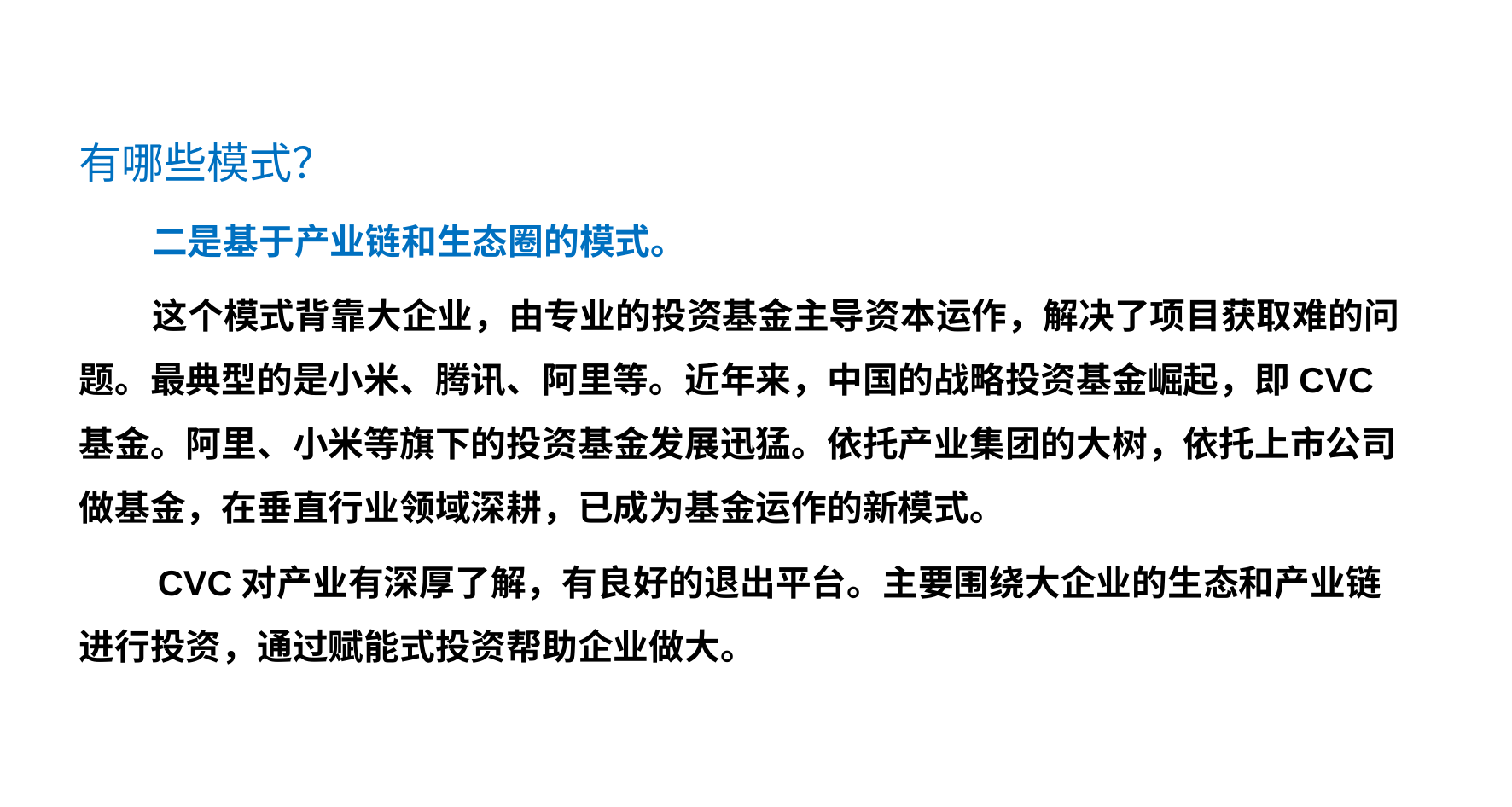

有哪些模式？
         二是基于产业链和生态圈的模式。
        这个模式背靠大企业，由专业的投资基金主导资本运作，解决了项目获取难的问题。最典型的是小米、腾讯、阿里等。近年来，中国的战略投资基金崛起，即CVC基金。阿里、小米等旗下的投资基金发展迅猛。依托产业集团的大树，依托上市公司做基金，在垂直行业领域深耕，已成为基金运作的新模式。
        CVC对产业有深厚了解，有良好的退出平台。主要围绕大企业的生态和产业链进行投资，通过赋能式投资帮助企业做大。